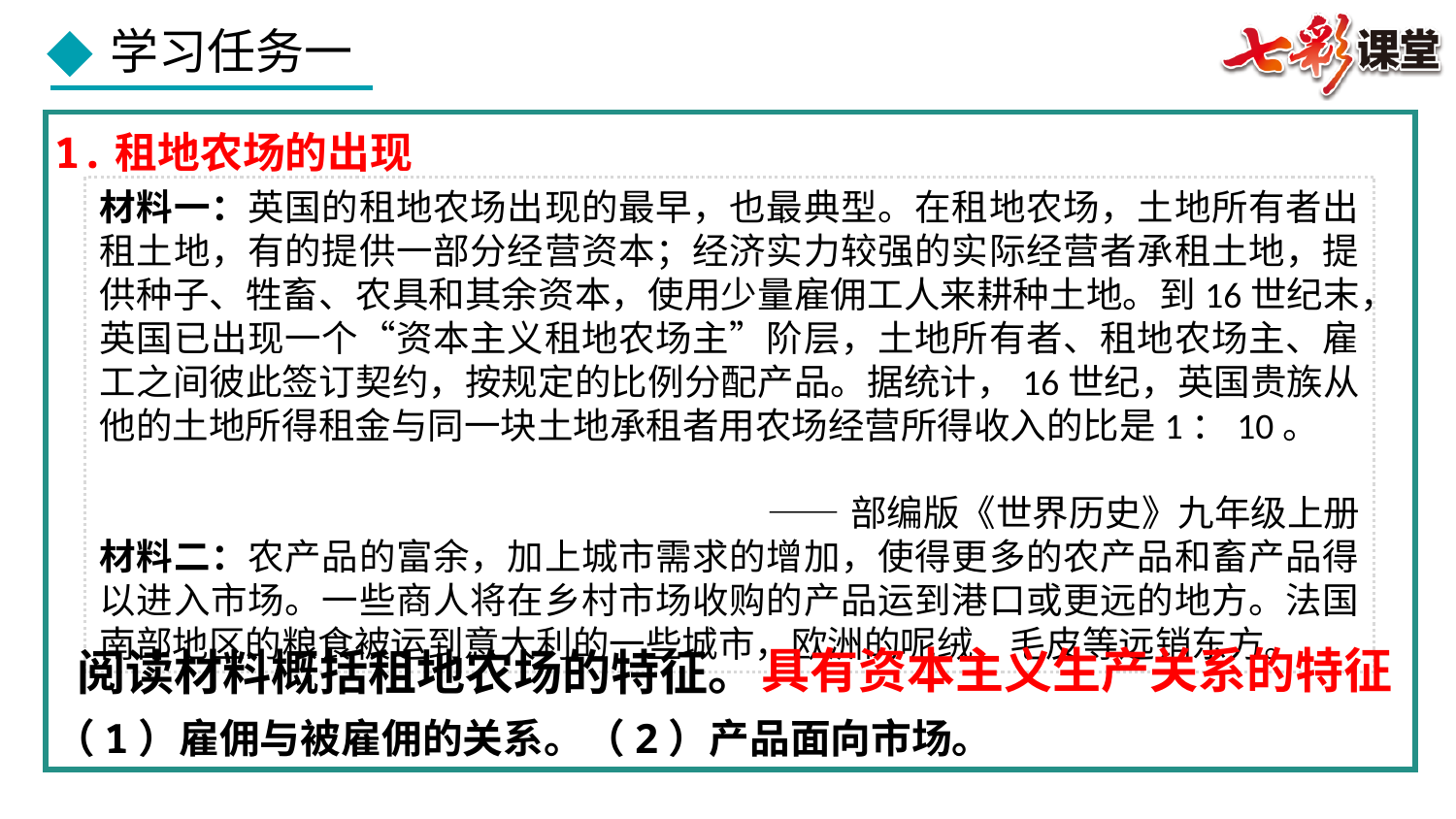

1.租地农场的出现
材料一：英国的租地农场出现的最早，也最典型。在租地农场，土地所有者出租土地，有的提供一部分经营资本；经济实力较强的实际经营者承租土地，提供种子、牲畜、农具和其余资本，使用少量雇佣工人来耕种土地。到16世纪末，英国已出现一个“资本主义租地农场主”阶层，土地所有者、租地农场主、雇工之间彼此签订契约，按规定的比例分配产品。据统计，16世纪，英国贵族从他的土地所得租金与同一块土地承租者用农场经营所得收入的比是1：10。
                                                                           ——部编版《世界历史》九年级上册
材料二：农产品的富余，加上城市需求的增加，使得更多的农产品和畜产品得以进入市场。一些商人将在乡村市场收购的产品运到港口或更远的地方。法国南部地区的粮食被运到意大利的一些城市，欧洲的呢绒、毛皮等远销东方。
具有资本主义生产关系的特征
阅读材料概括租地农场的特征。
（1）雇佣与被雇佣的关系。（2）产品面向市场。